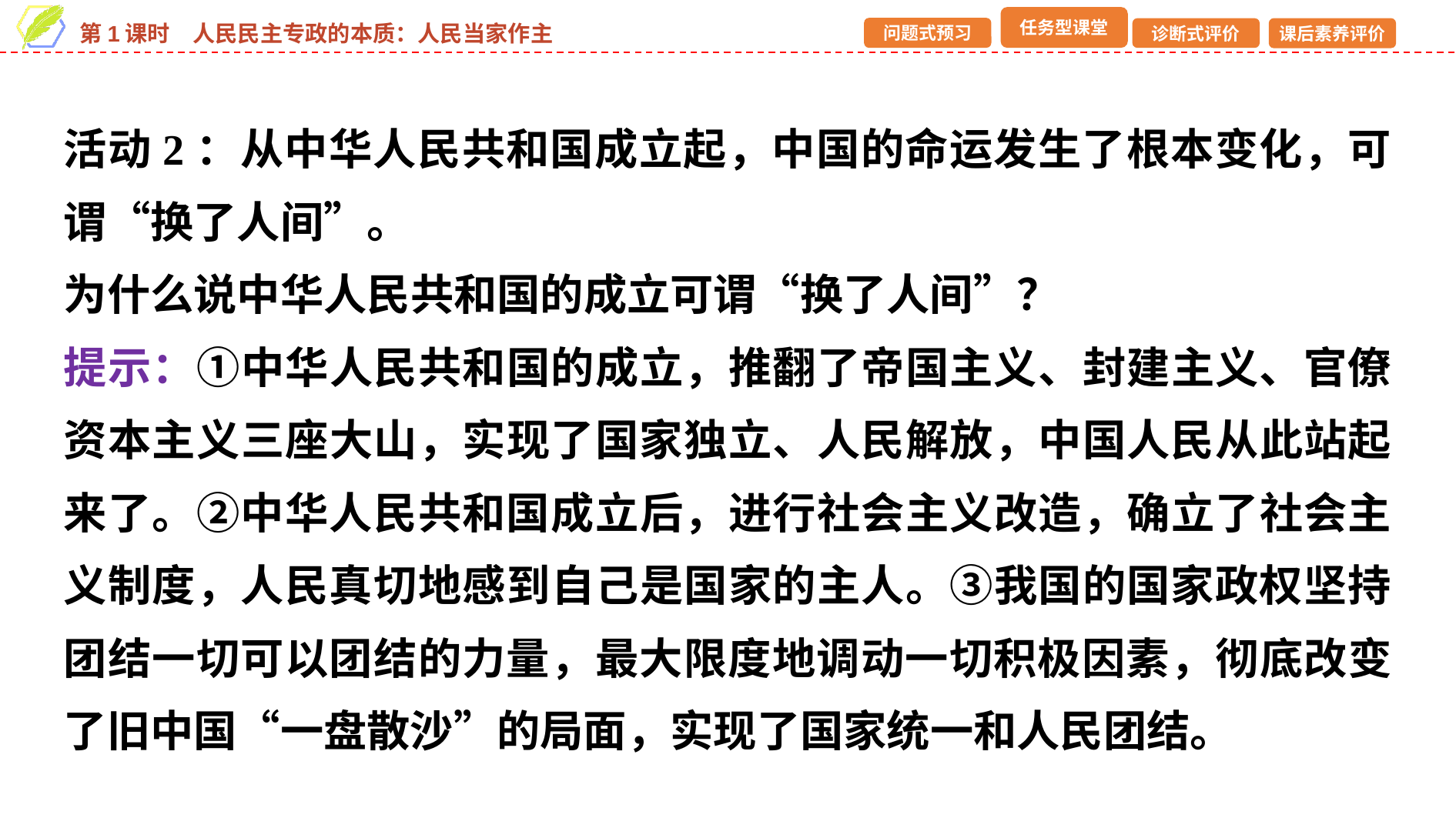

活动2：从中华人民共和国成立起，中国的命运发生了根本变化，可谓“换了人间”。
为什么说中华人民共和国的成立可谓“换了人间”？
提示：①中华人民共和国的成立，推翻了帝国主义、封建主义、官僚资本主义三座大山，实现了国家独立、人民解放，中国人民从此站起来了。②中华人民共和国成立后，进行社会主义改造，确立了社会主义制度，人民真切地感到自己是国家的主人。③我国的国家政权坚持团结一切可以团结的力量，最大限度地调动一切积极因素，彻底改变了旧中国“一盘散沙”的局面，实现了国家统一和人民团结。